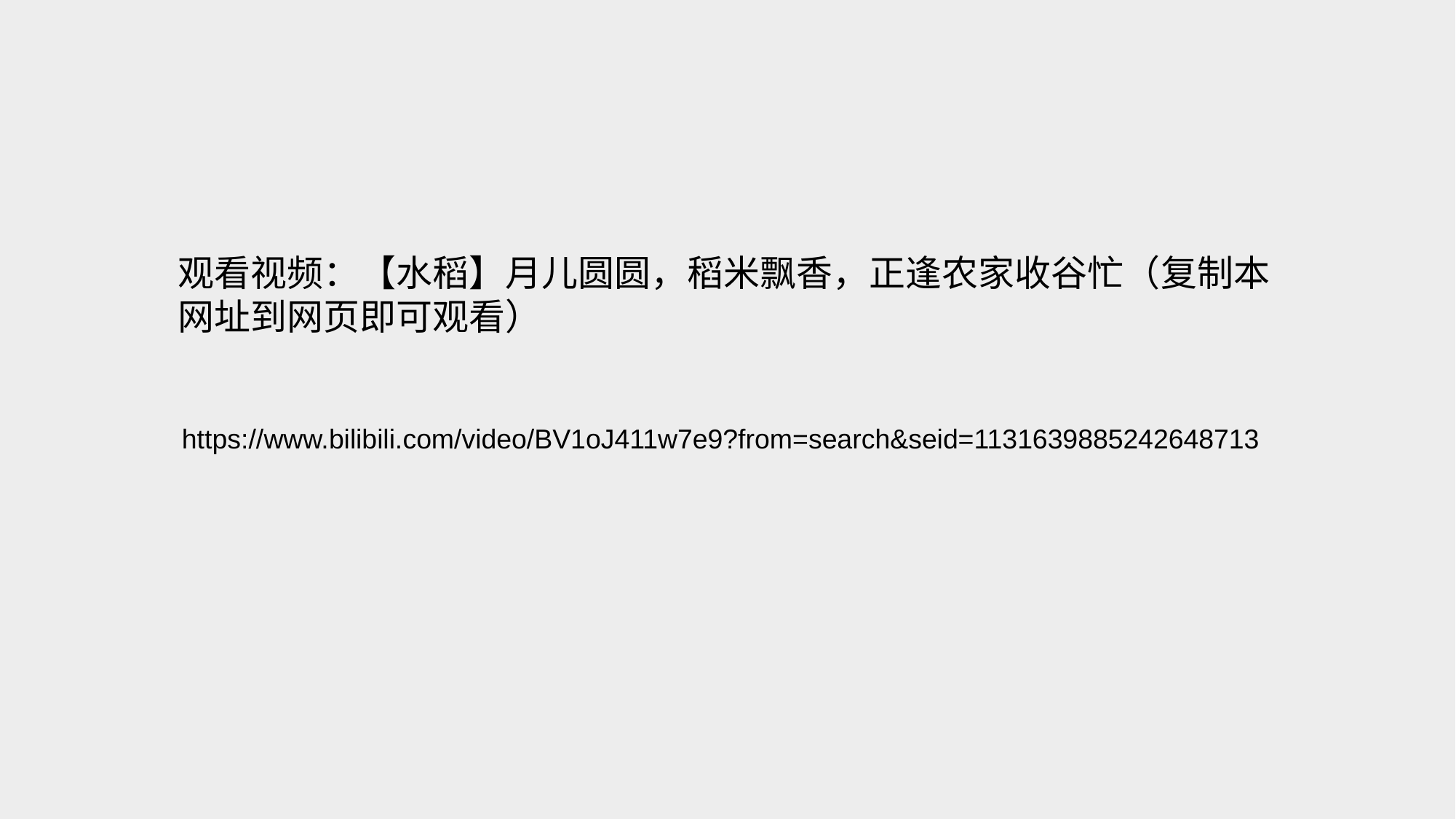

观看视频：【水稻】月儿圆圆，稻米飘香，正逢农家收谷忙（复制本网址到网页即可观看）
https://www.bilibili.com/video/BV1oJ411w7e9?from=search&seid=1131639885242648713